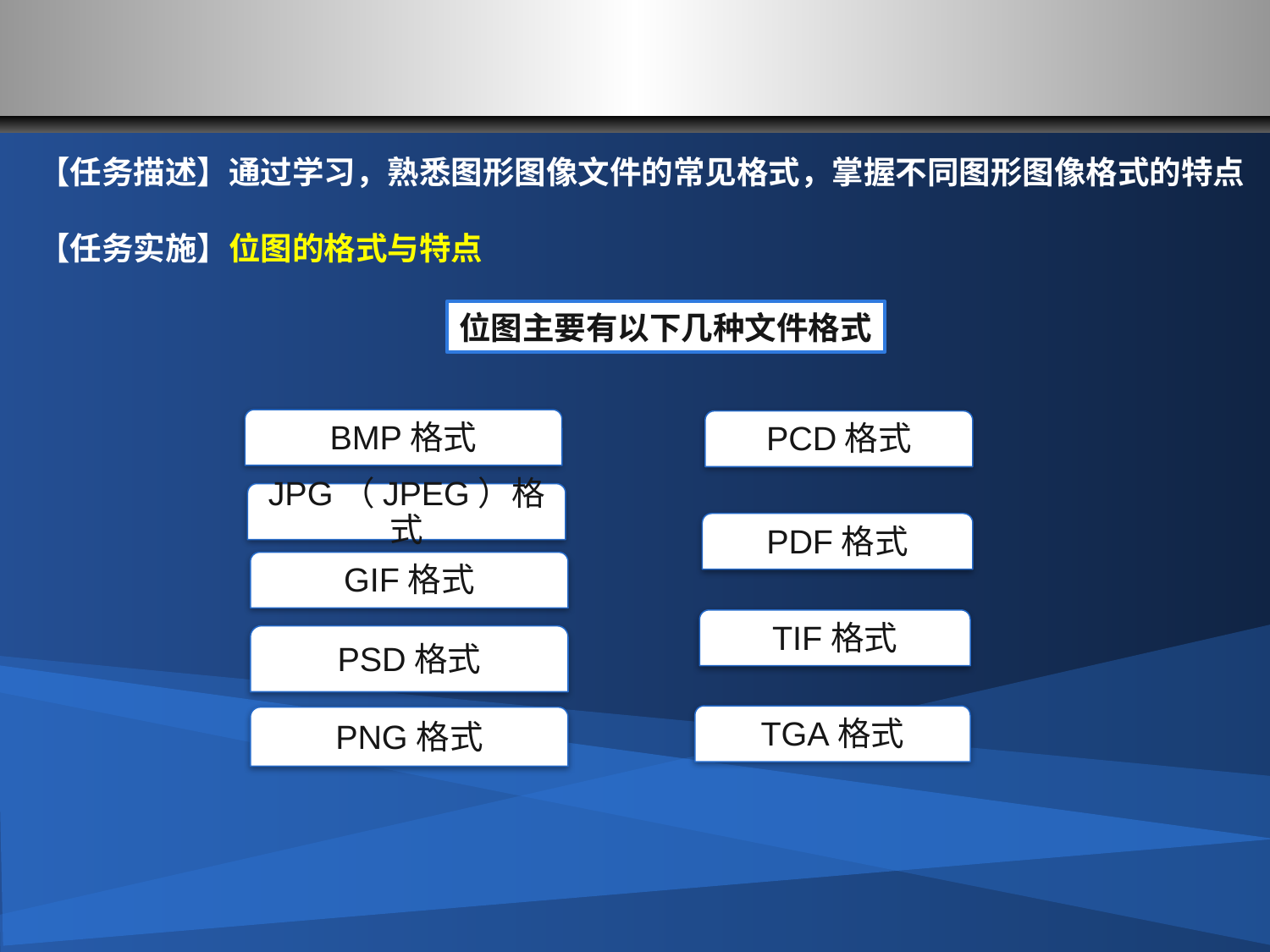

#
【任务描述】通过学习，熟悉图形图像文件的常见格式，掌握不同图形图像格式的特点

【任务实施】位图的格式与特点
位图主要有以下几种文件格式

BMP格式

PCD格式

JPG（JPEG）格式

PDF格式

GIF格式

TIF格式

PSD格式

TGA格式

PNG格式